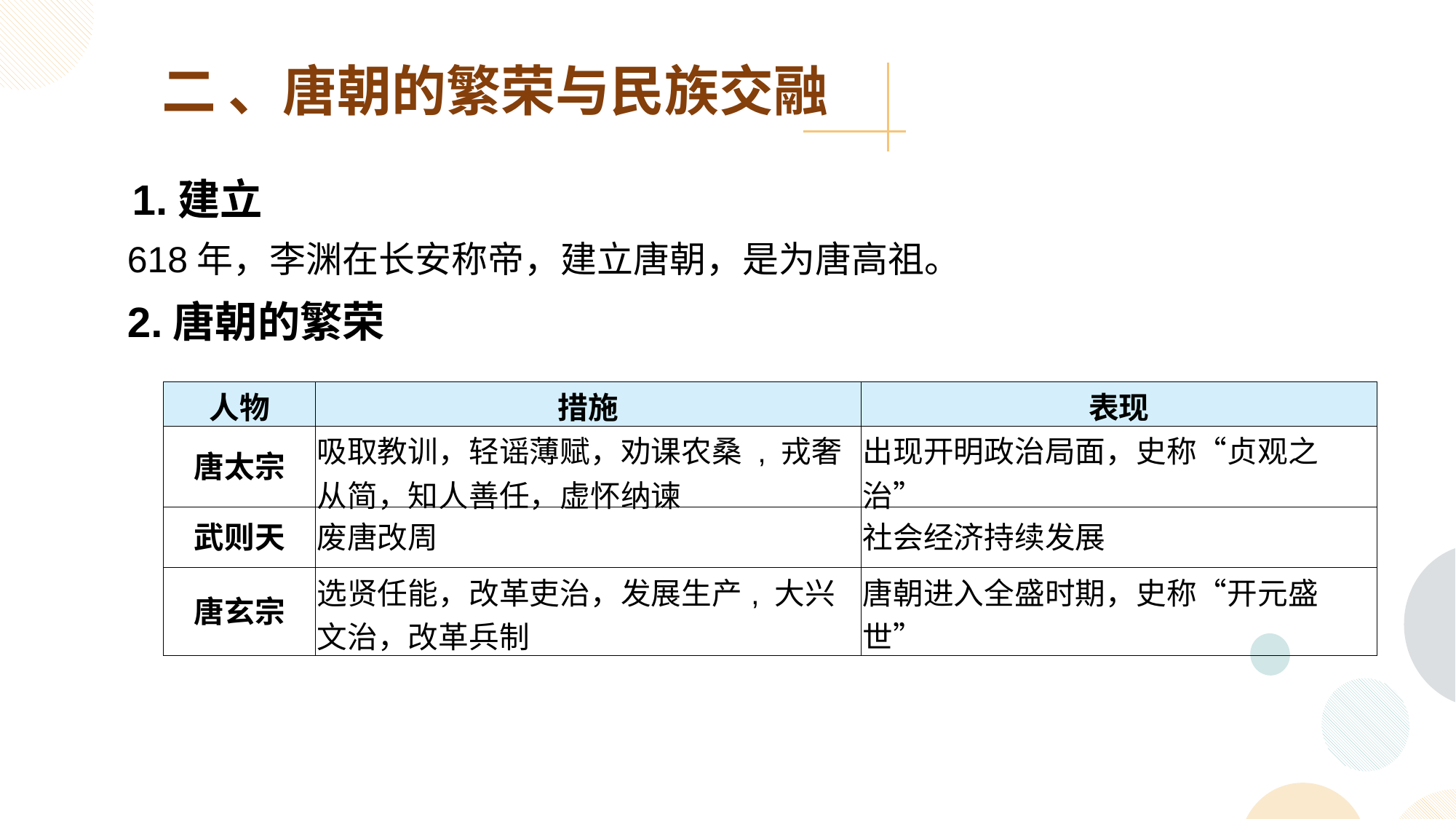

二 、唐朝的繁荣与民族交融
    1.建立
    618年，李渊在长安称帝，建立唐朝，是为唐高祖。
    2.唐朝的繁荣

| 人物 | 措施 | 表现 |
| --- | --- | --- |
| 唐太宗 | 吸取教训，轻谣薄赋，劝课农桑 , 戎奢从简，知人善任，虚怀纳谏 | 出现开明政治局面，史称“贞观之治” |
| 武则天 | 废唐改周 | 社会经济持续发展 |
| 唐玄宗 | 选贤任能，改革吏治，发展生产, 大兴文治，改革兵制 | 唐朝进入全盛时期，史称“开元盛世” |